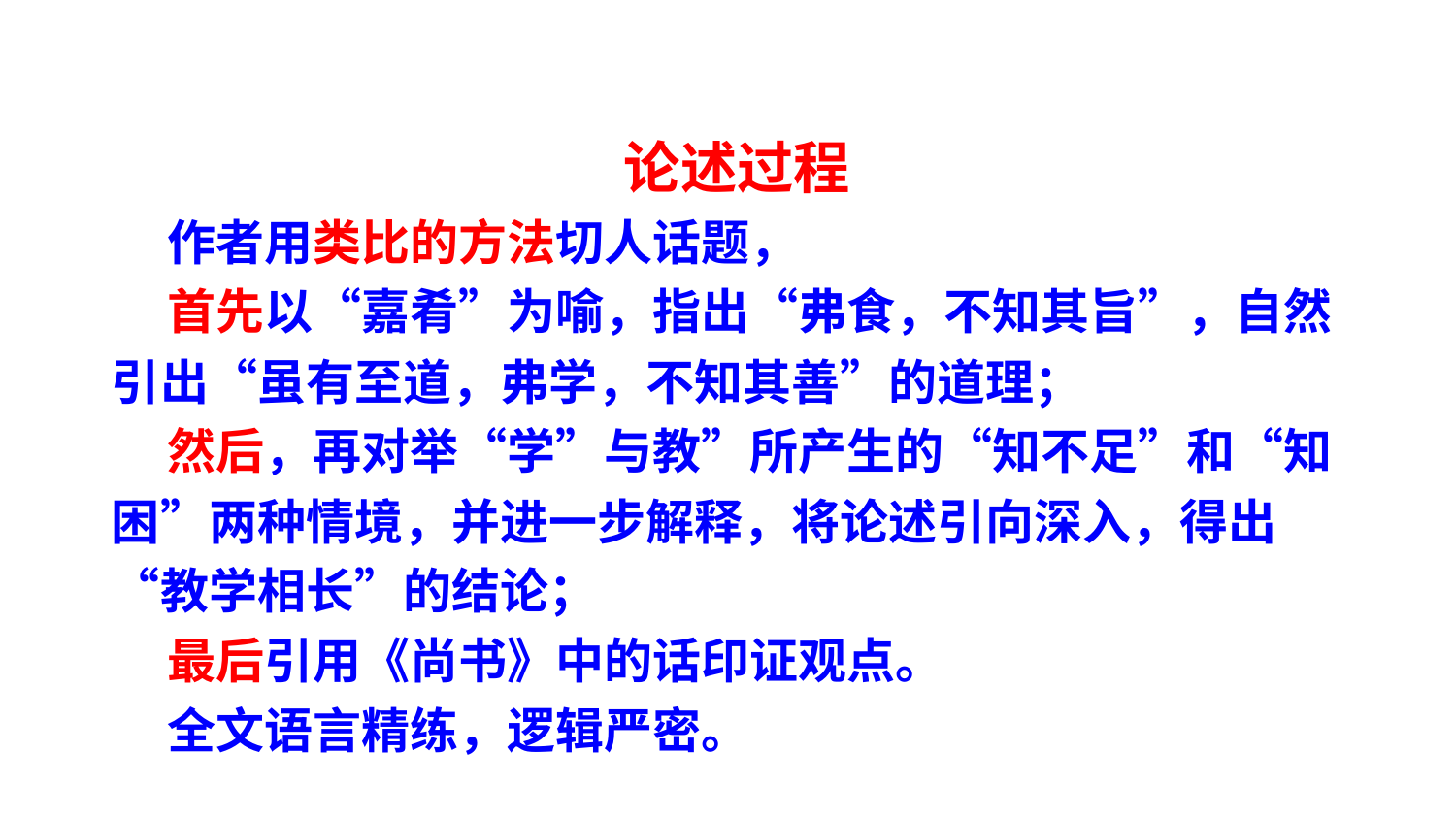

论述过程
    作者用类比的方法切人话题，
    首先以“嘉肴”为喻，指出“弗食，不知其旨”，自然引出“虽有至道，弗学，不知其善”的道理；
    然后，再对举“学”与教”所产生的“知不足”和“知困”两种情境，并进一步解释，将论述引向深入，得出“教学相长”的结论；
    最后引用《尚书》中的话印证观点。
    全文语言精练，逻辑严密。